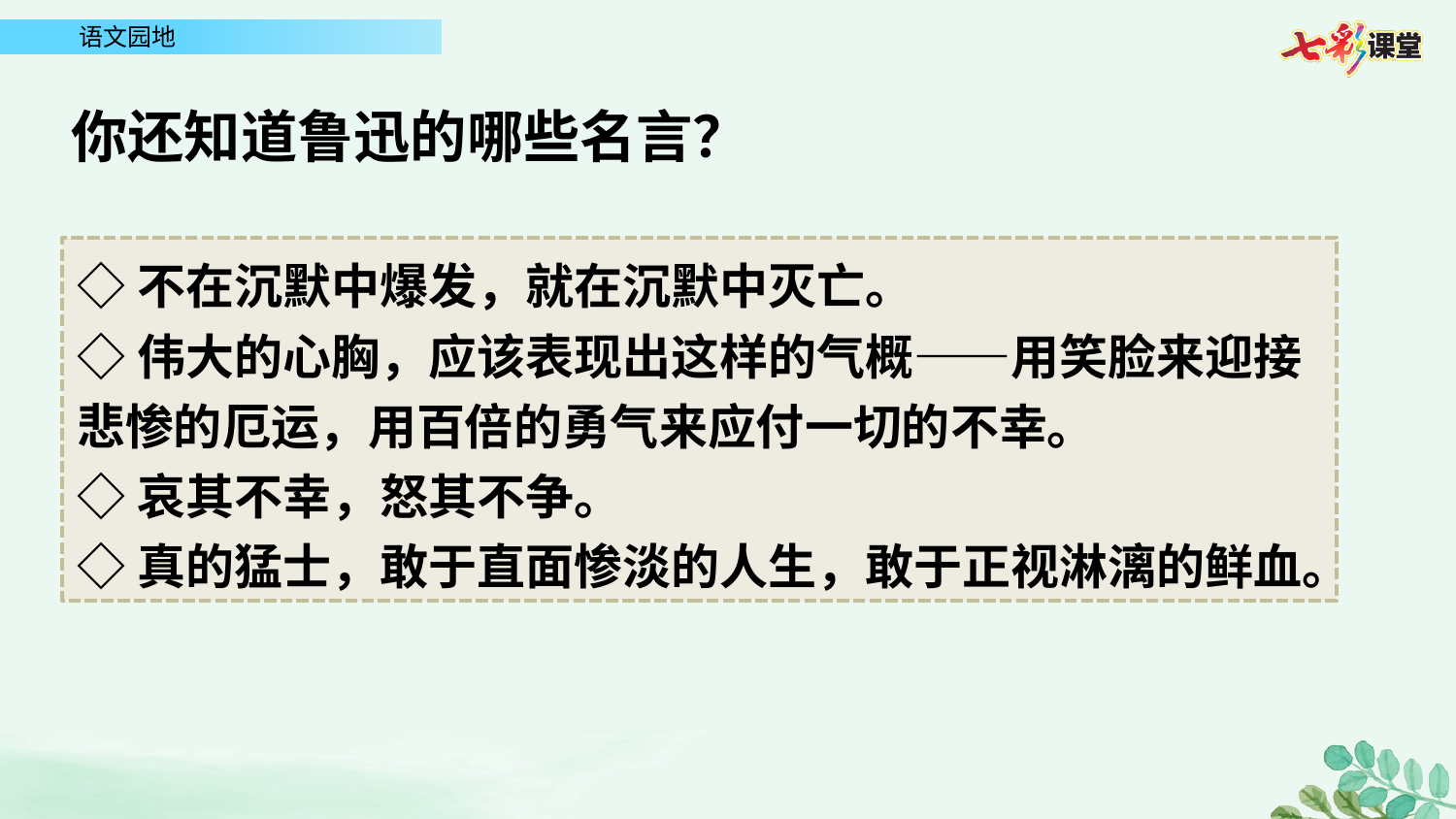

你还知道鲁迅的哪些名言？
◇不在沉默中爆发，就在沉默中灭亡。
◇伟大的心胸，应该表现出这样的气概——用笑脸来迎接悲惨的厄运，用百倍的勇气来应付一切的不幸。
◇哀其不幸，怒其不争。
◇真的猛士，敢于直面惨淡的人生，敢于正视淋漓的鲜血。